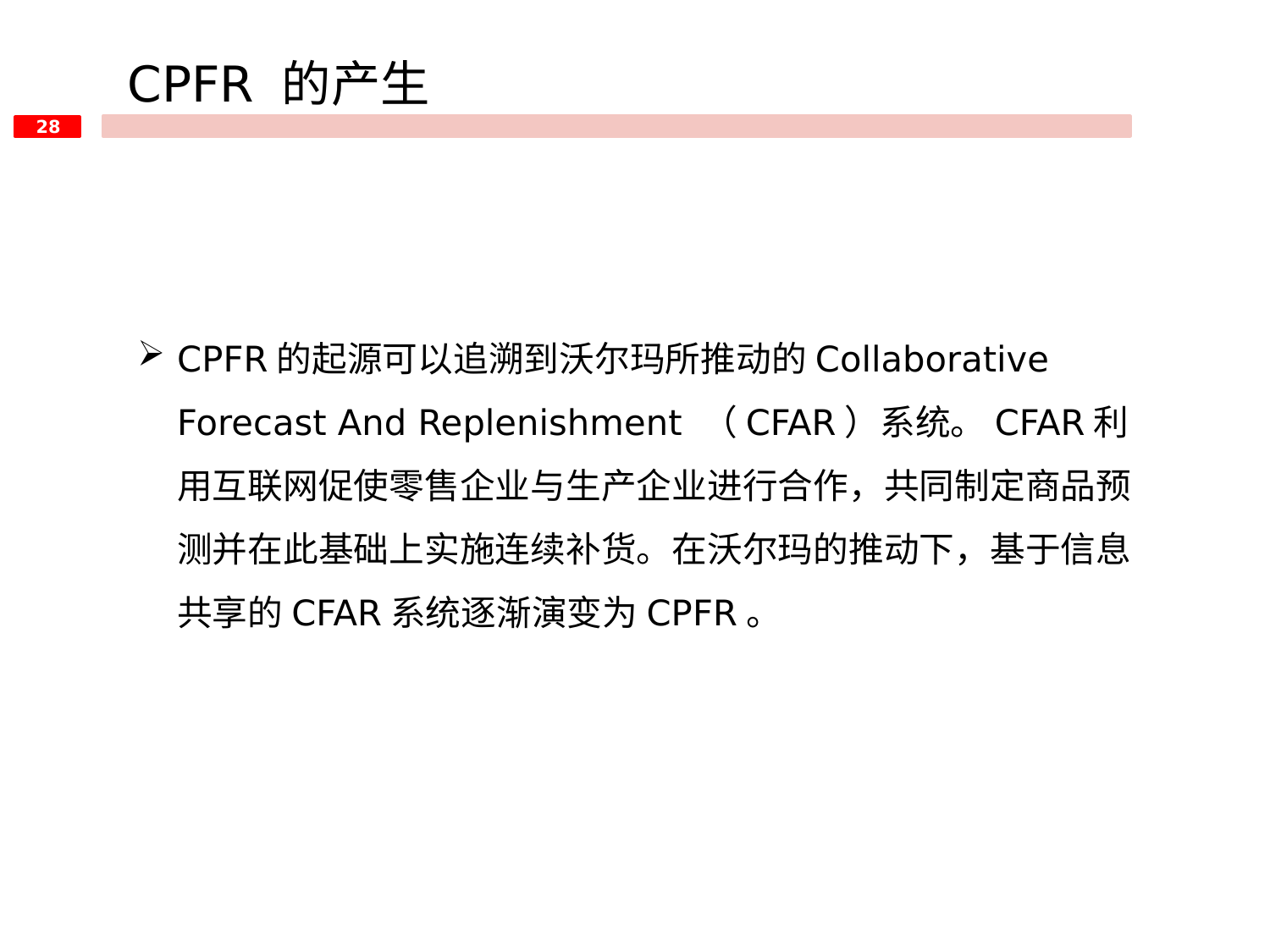

CPFR 的产生
28
CPFR的起源可以追溯到沃尔玛所推动的Collaborative Forecast And Replenishment （CFAR）系统。CFAR利用互联网促使零售企业与生产企业进行合作，共同制定商品预测并在此基础上实施连续补货。在沃尔玛的推动下，基于信息共享的CFAR系统逐渐演变为CPFR。